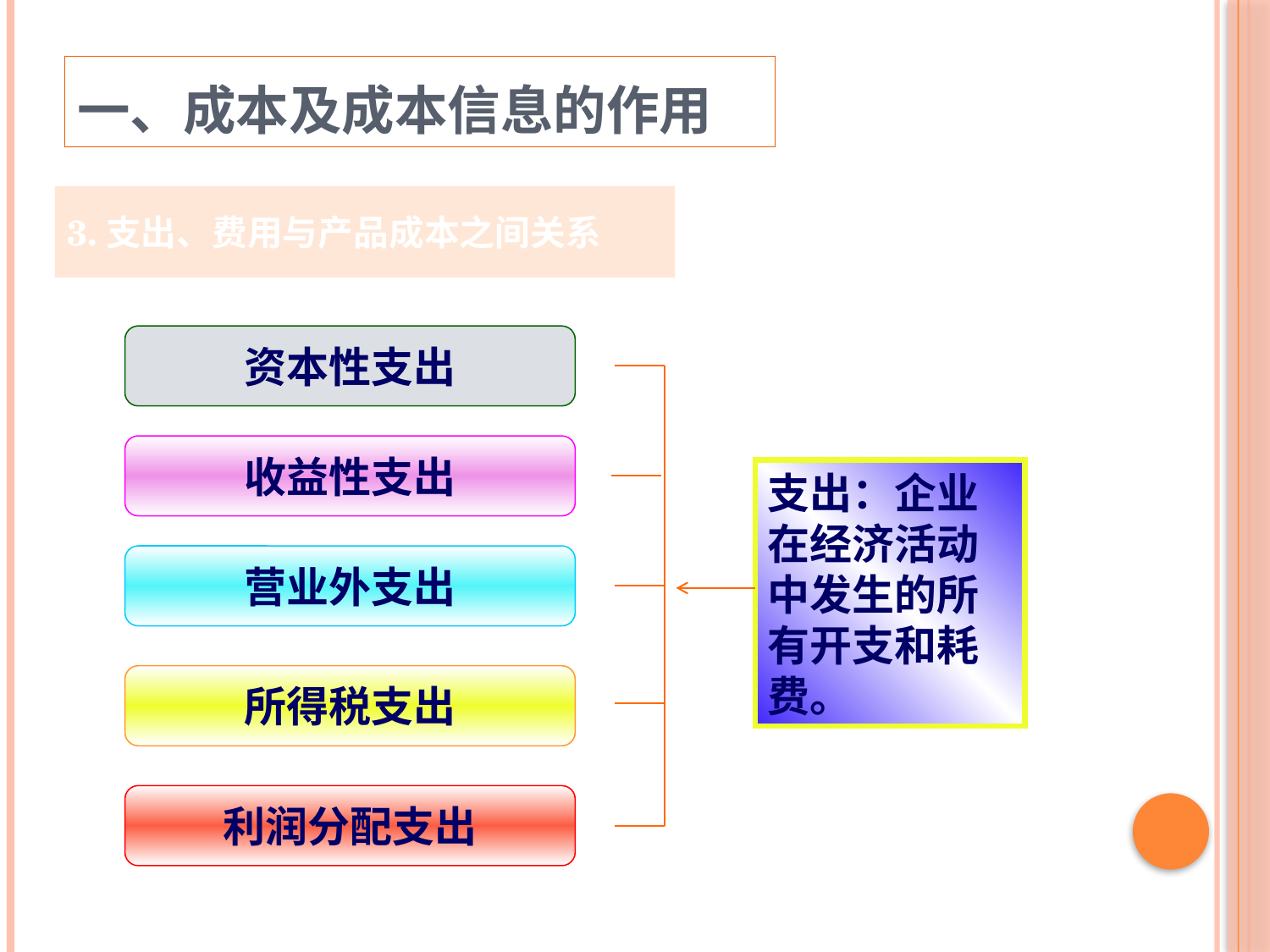

# 一、成本及成本信息的作用
3.支出、费用与产品成本之间关系
资本性支出
收益性支出
支出：企业在经济活动中发生的所有开支和耗费。
营业外支出
所得税支出
利润分配支出